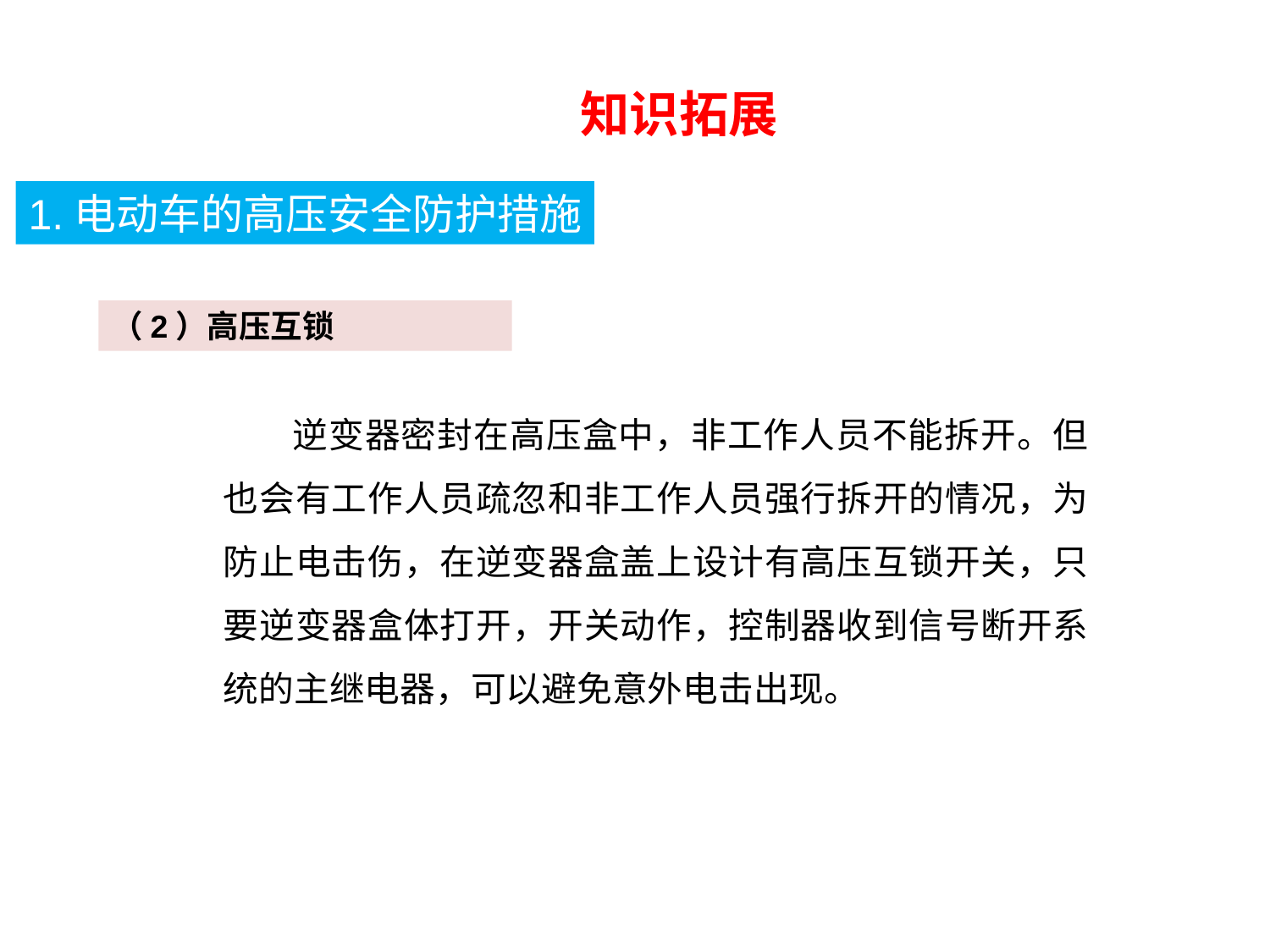

知识拓展
1.电动车的高压安全防护措施
（2）高压互锁
  逆变器密封在高压盒中，非工作人员不能拆开。但也会有工作人员疏忽和非工作人员强行拆开的情况，为防止电击伤，在逆变器盒盖上设计有高压互锁开关，只要逆变器盒体打开，开关动作，控制器收到信号断开系统的主继电器，可以避免意外电击出现。